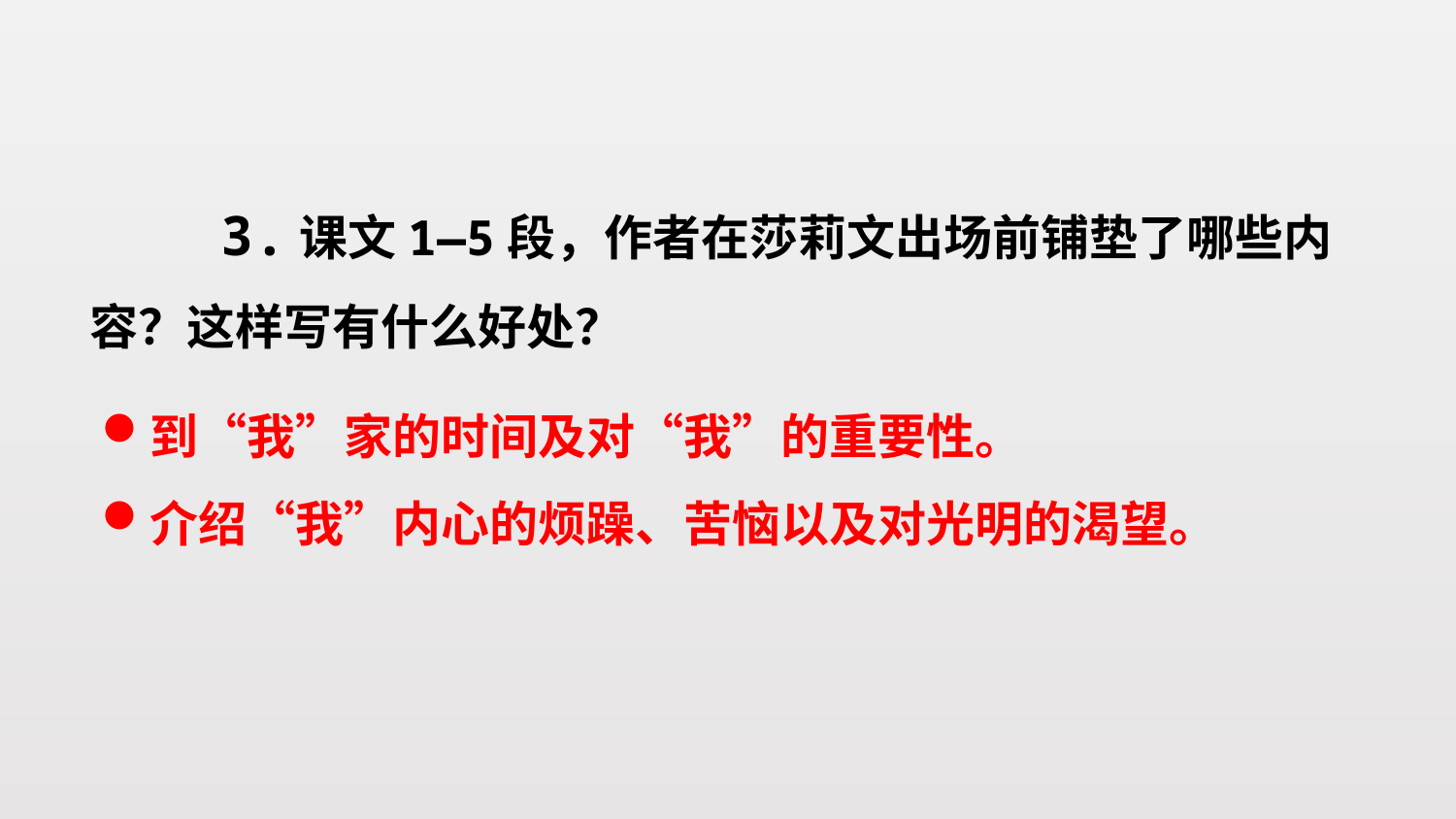

3.课文1—5段，作者在莎莉文出场前铺垫了哪些内容？这样写有什么好处？
到“我”家的时间及对“我”的重要性。
介绍“我”内心的烦躁、苦恼以及对光明的渴望。